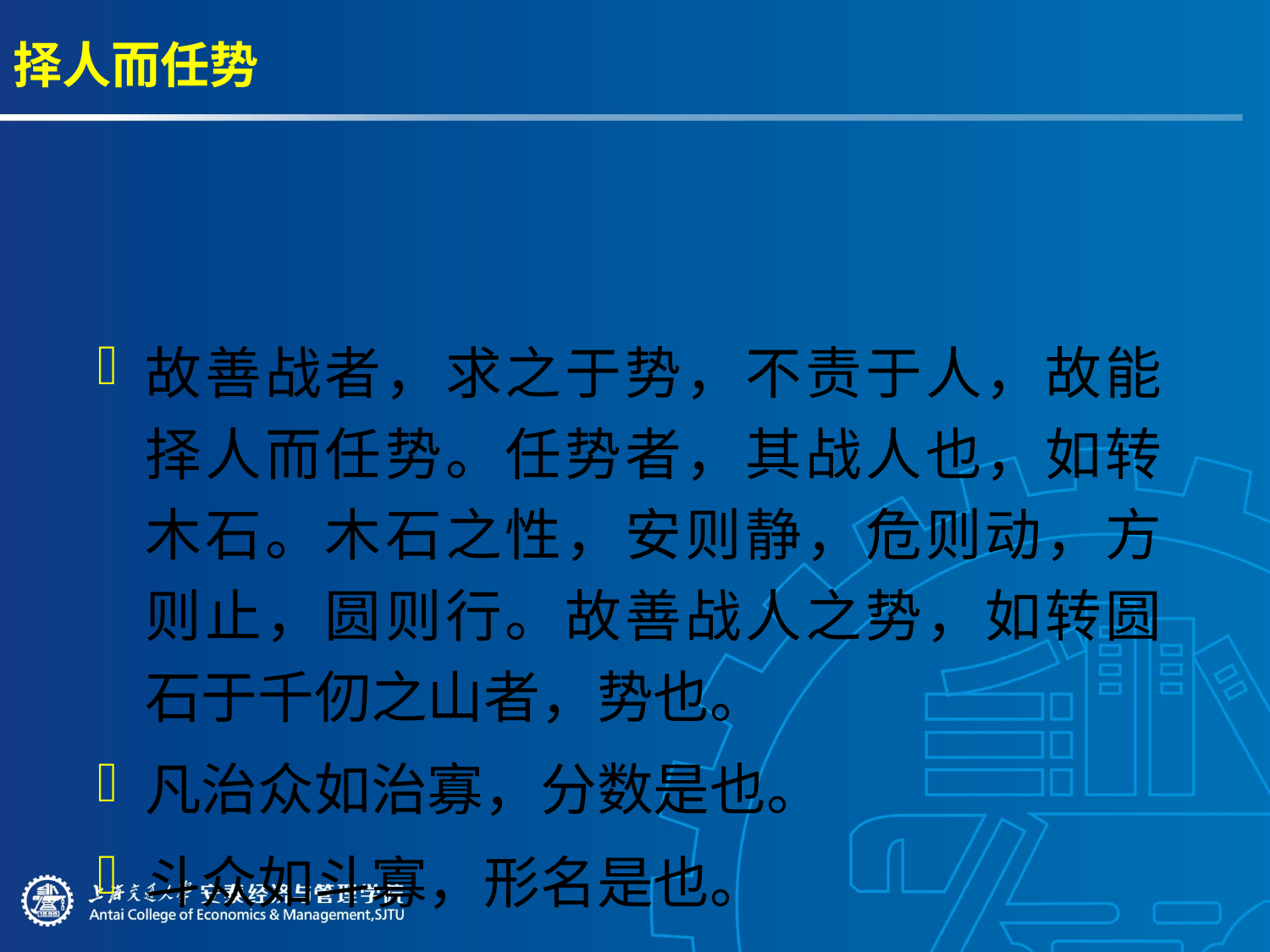

# 择人而任势
故善战者，求之于势，不责于人，故能择人而任势。任势者，其战人也，如转木石。木石之性，安则静，危则动，方则止，圆则行。故善战人之势，如转圆石于千仞之山者，势也。
凡治众如治寡，分数是也。
斗众如斗寡，形名是也。